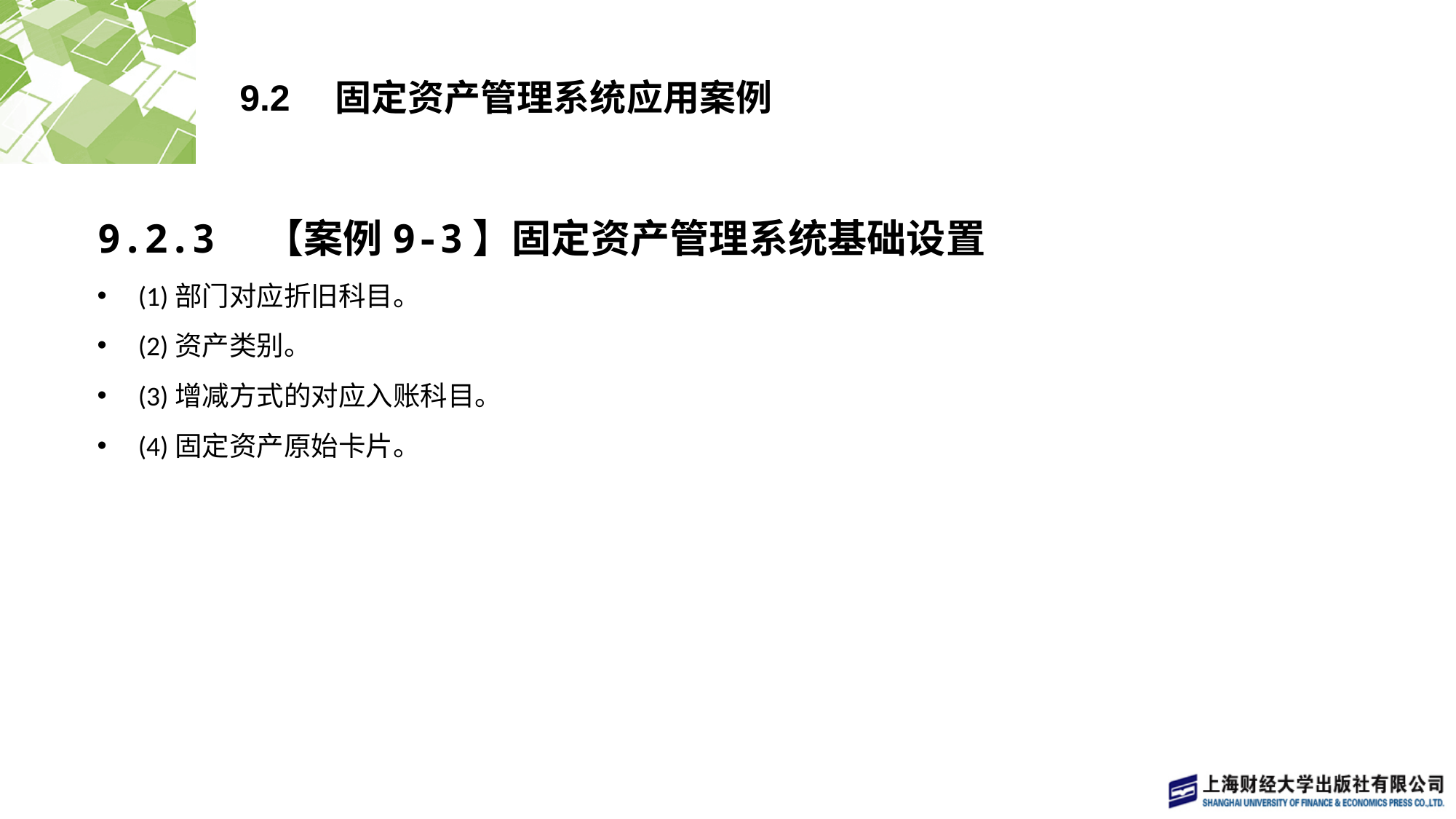

# 9.2　固定资产管理系统应用案例
9.2.3　【案例9-3】固定资产管理系统基础设置
(1)部门对应折旧科目。
(2)资产类别。
(3)增减方式的对应入账科目。
(4)固定资产原始卡片。